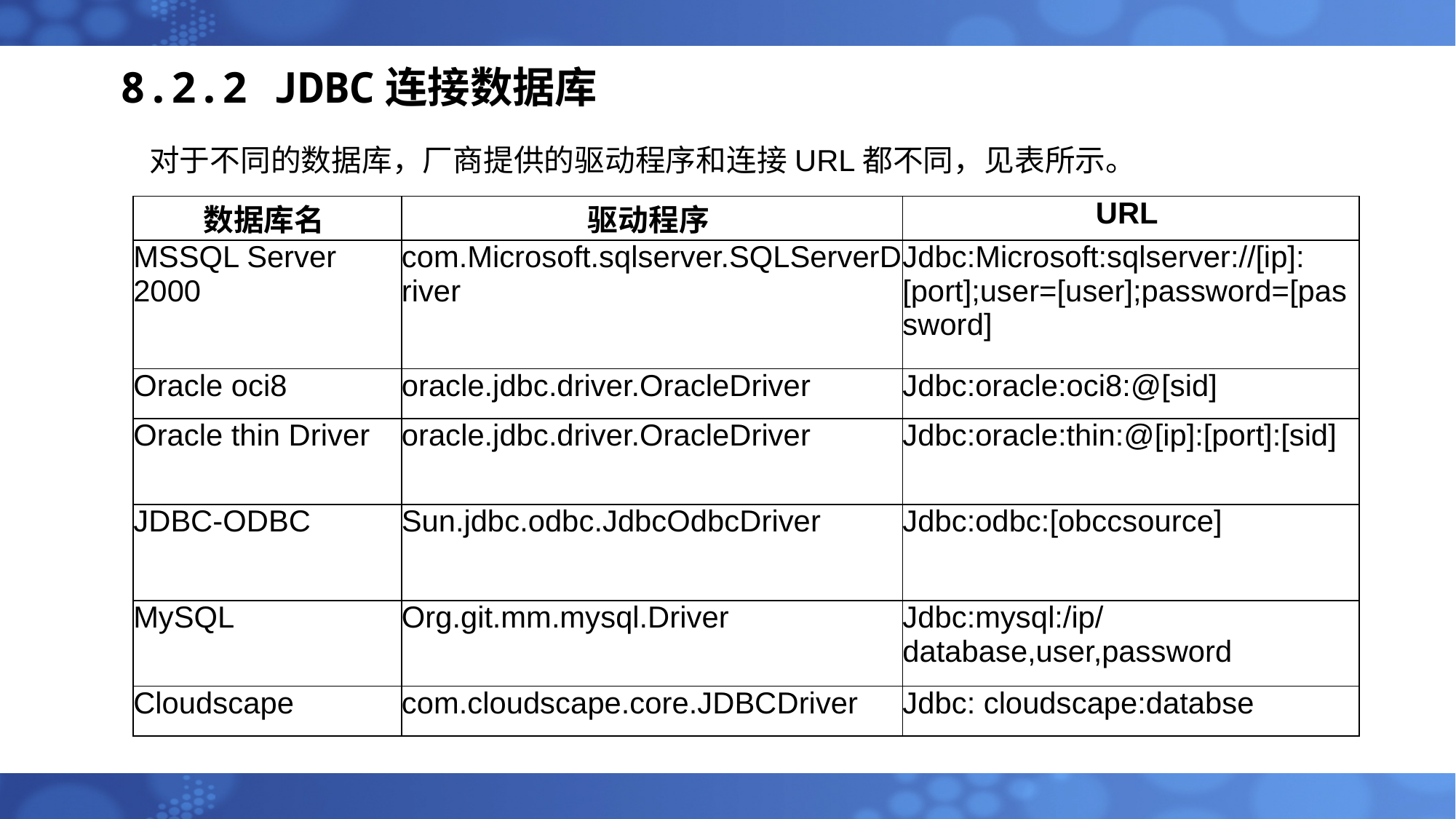

# 8.2.2 JDBC连接数据库
对于不同的数据库，厂商提供的驱动程序和连接URL都不同，见表所示。
| 数据库名 | 驱动程序 | URL |
| --- | --- | --- |
| MSSQL Server 2000 | com.Microsoft.sqlserver.SQLServerDriver | Jdbc:Microsoft:sqlserver://[ip]:[port];user=[user];password=[password] |
| Oracle oci8 | oracle.jdbc.driver.OracleDriver | Jdbc:oracle:oci8:@[sid] |
| Oracle thin Driver | oracle.jdbc.driver.OracleDriver | Jdbc:oracle:thin:@[ip]:[port]:[sid] |
| JDBC-ODBC | Sun.jdbc.odbc.JdbcOdbcDriver | Jdbc:odbc:[obccsource] |
| MySQL | Org.git.mm.mysql.Driver | Jdbc:mysql:/ip/database,user,password |
| Cloudscape | com.cloudscape.core.JDBCDriver | Jdbc: cloudscape:databse |